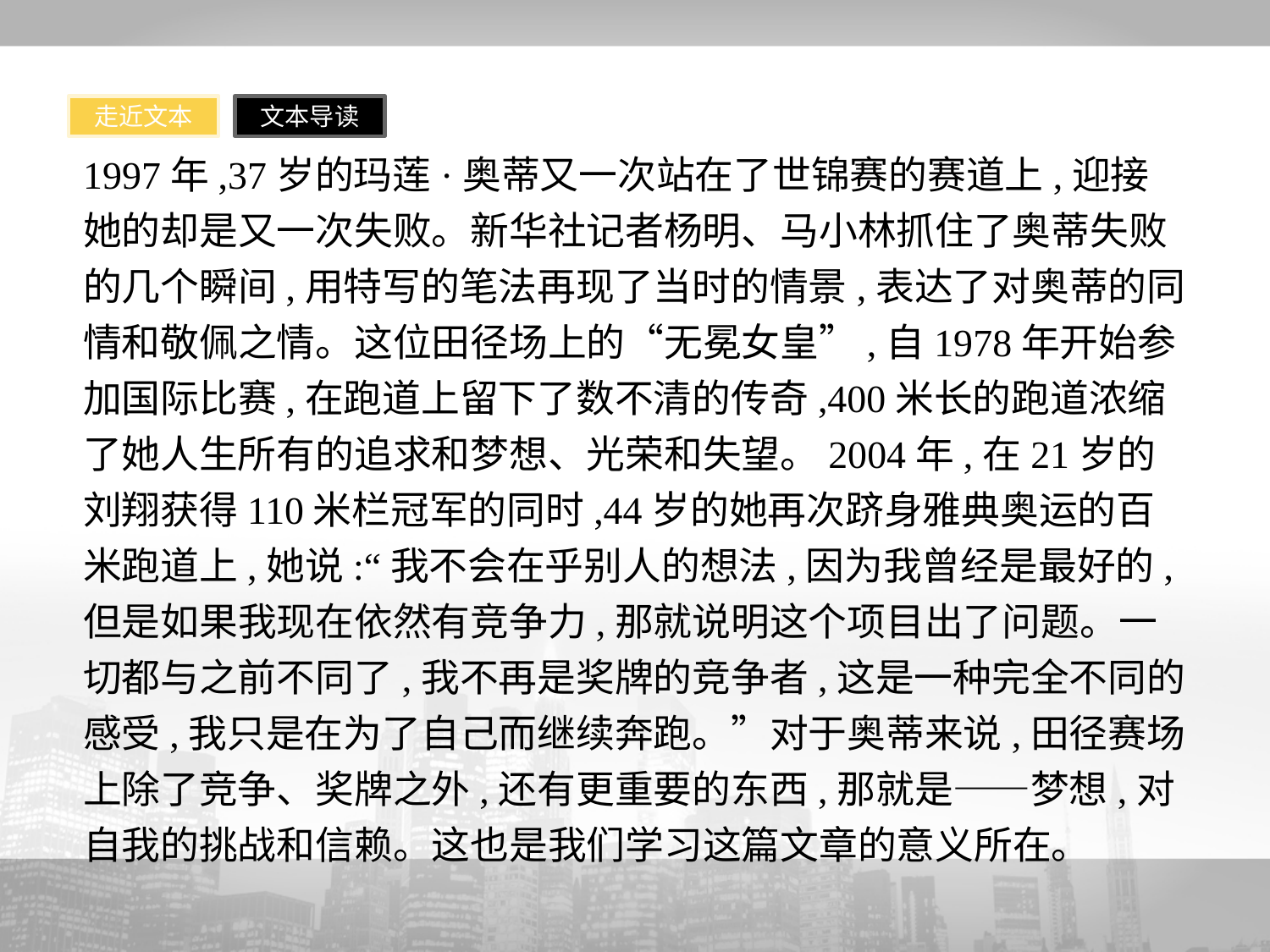

走近文本
文本导读
1997年,37岁的玛莲·奥蒂又一次站在了世锦赛的赛道上,迎接她的却是又一次失败。新华社记者杨明、马小林抓住了奥蒂失败的几个瞬间,用特写的笔法再现了当时的情景,表达了对奥蒂的同情和敬佩之情。这位田径场上的“无冕女皇”,自1978年开始参加国际比赛,在跑道上留下了数不清的传奇,400米长的跑道浓缩了她人生所有的追求和梦想、光荣和失望。2004年,在21岁的刘翔获得110米栏冠军的同时,44岁的她再次跻身雅典奥运的百米跑道上,她说:“我不会在乎别人的想法,因为我曾经是最好的,但是如果我现在依然有竞争力,那就说明这个项目出了问题。一切都与之前不同了,我不再是奖牌的竞争者,这是一种完全不同的感受,我只是在为了自己而继续奔跑。”对于奥蒂来说,田径赛场上除了竞争、奖牌之外,还有更重要的东西,那就是——梦想,对自我的挑战和信赖。这也是我们学习这篇文章的意义所在。